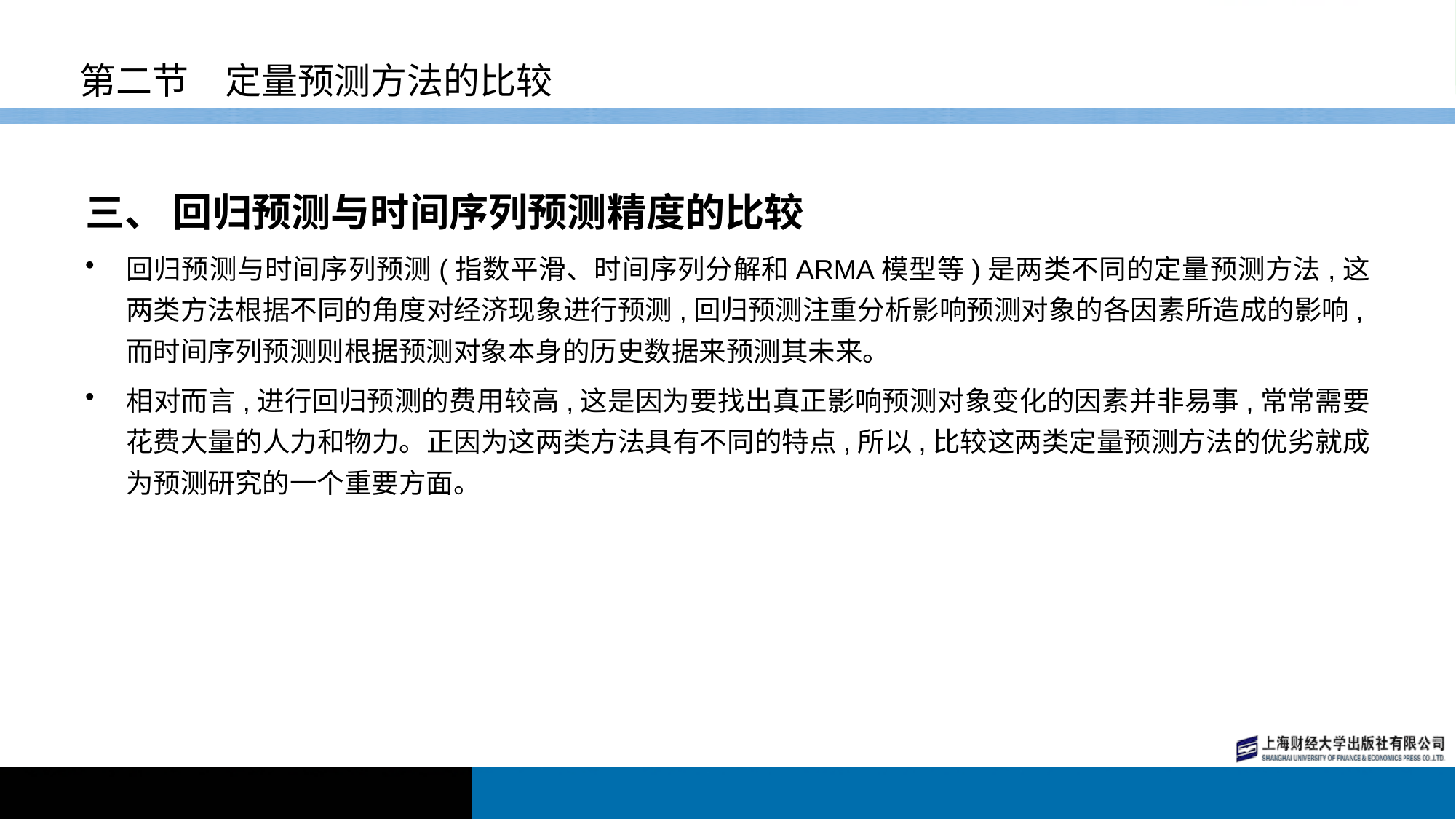

# 第二节　定量预测方法的比较
三、 回归预测与时间序列预测精度的比较
回归预测与时间序列预测(指数平滑、时间序列分解和ARMA模型等)是两类不同的定量预测方法,这两类方法根据不同的角度对经济现象进行预测,回归预测注重分析影响预测对象的各因素所造成的影响,而时间序列预测则根据预测对象本身的历史数据来预测其未来。
相对而言,进行回归预测的费用较高,这是因为要找出真正影响预测对象变化的因素并非易事,常常需要花费大量的人力和物力。正因为这两类方法具有不同的特点,所以,比较这两类定量预测方法的优劣就成为预测研究的一个重要方面。
10